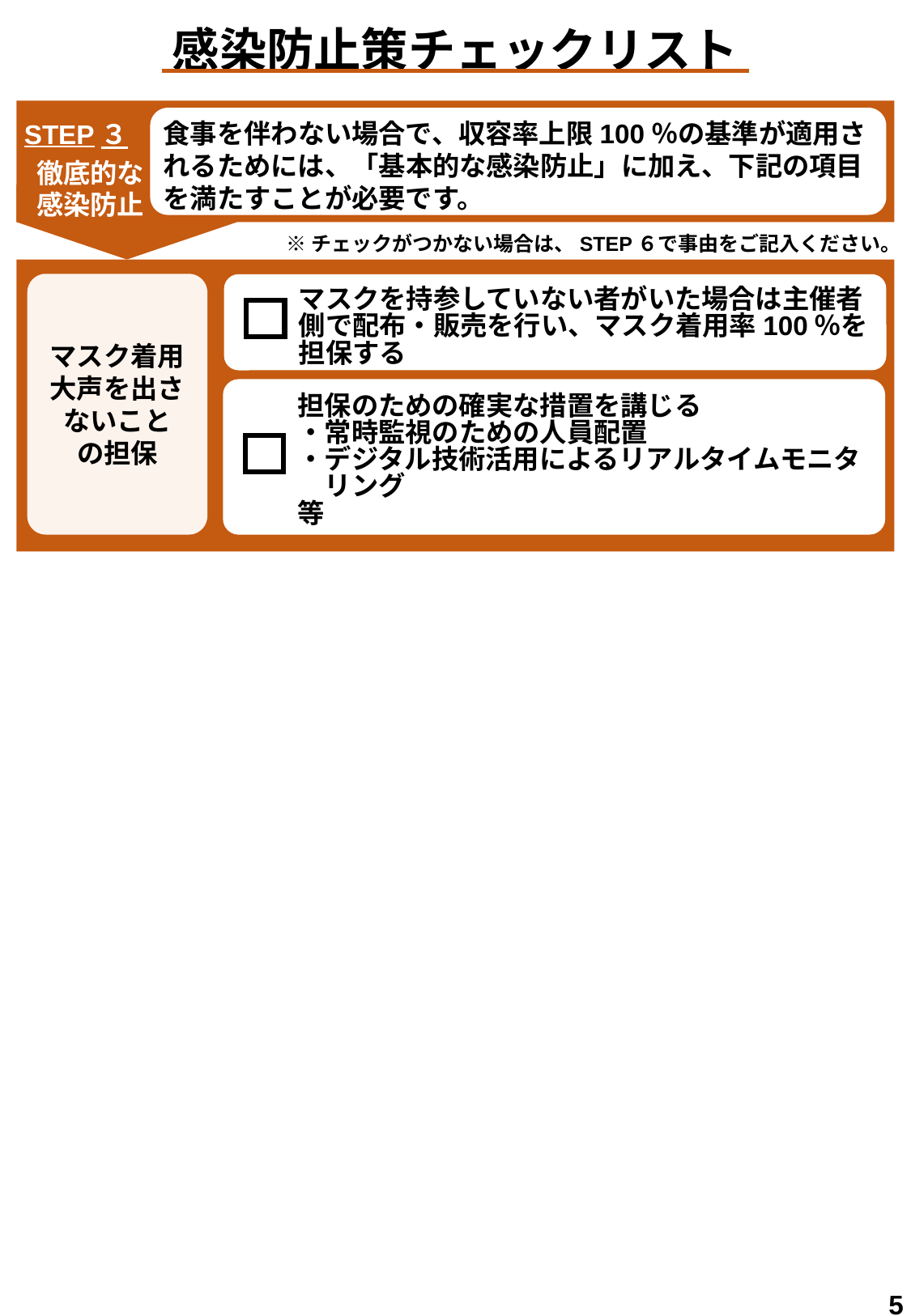

感染防止策チェックリスト

食事を伴わない場合で、収容率上限100％の基準が適用されるためには、「基本的な感染防止」に加え、下記の項目を満たすことが必要です。
STEP３

 徹底的な
 感染防止

※チェックがつかない場合は、STEP６で事由をご記入ください。

マスク着用
大声を出さないこと
の担保

マスクを持参していない者がいた場合は主催者
側で配布・販売を行い、マスク着用率100％を
担保する

担保のための確実な措置を講じる
・常時監視のための人員配置
・デジタル技術活用によるリアルタイムモニタ
　リング
等

5